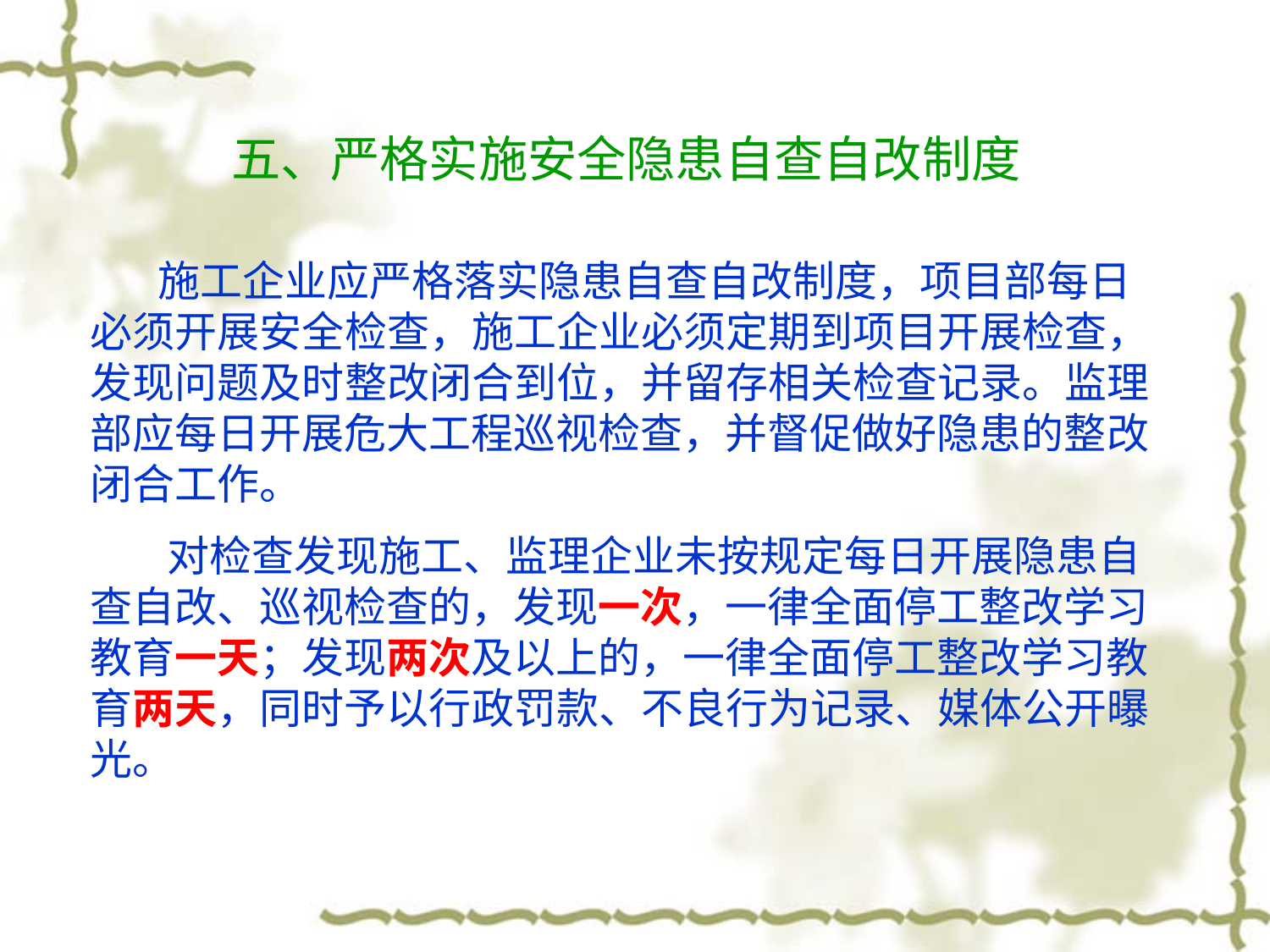

# 五、严格实施安全隐患自查自改制度
      施工企业应严格落实隐患自查自改制度，项目部每日必须开展安全检查，施工企业必须定期到项目开展检查，发现问题及时整改闭合到位，并留存相关检查记录。监理部应每日开展危大工程巡视检查，并督促做好隐患的整改闭合工作。
       对检查发现施工、监理企业未按规定每日开展隐患自查自改、巡视检查的，发现一次，一律全面停工整改学习教育一天；发现两次及以上的，一律全面停工整改学习教育两天，同时予以行政罚款、不良行为记录、媒体公开曝光。